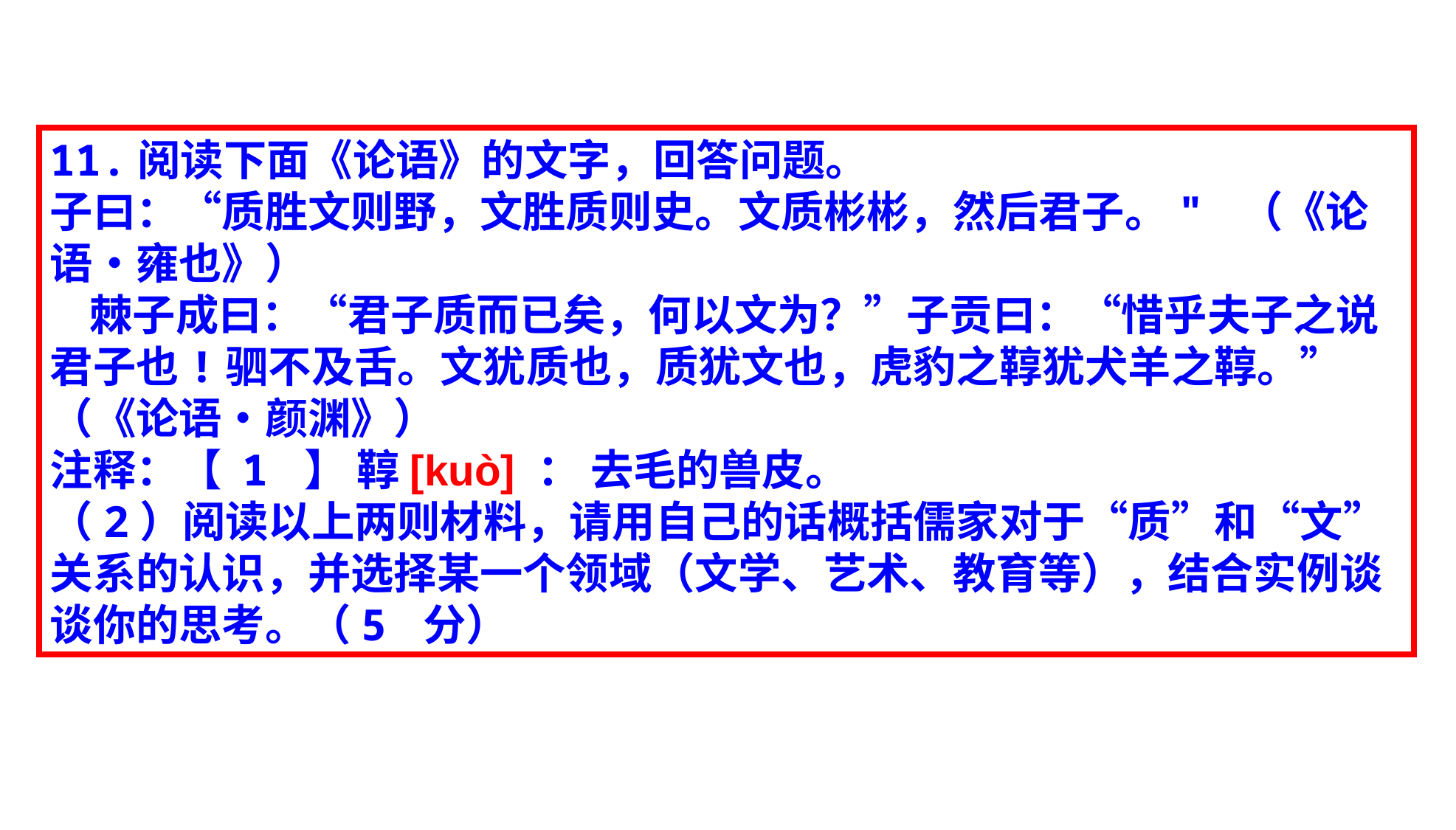

11.阅读下面《论语》的文字，回答问题。
子曰：“质胜文则野，文胜质则史。文质彬彬，然后君子。" （《论语•雍也》）
   棘子成曰：“君子质而已矣，何以文为？”子贡曰：“惜乎夫子之说君子也!驷不及舌。文犹质也，质犹文也，虎豹之鞟犹犬羊之鞟。” （《论语•颜渊》）
注释：【 1 】 鞟[kuò] ： 去毛的兽皮。
（2）阅读以上两则材料，请用自己的话概括儒家对于“质”和“文”关系的认识，并选择某一个领域（文学、艺术、教育等），结合实例谈谈你的思考。（5 分）